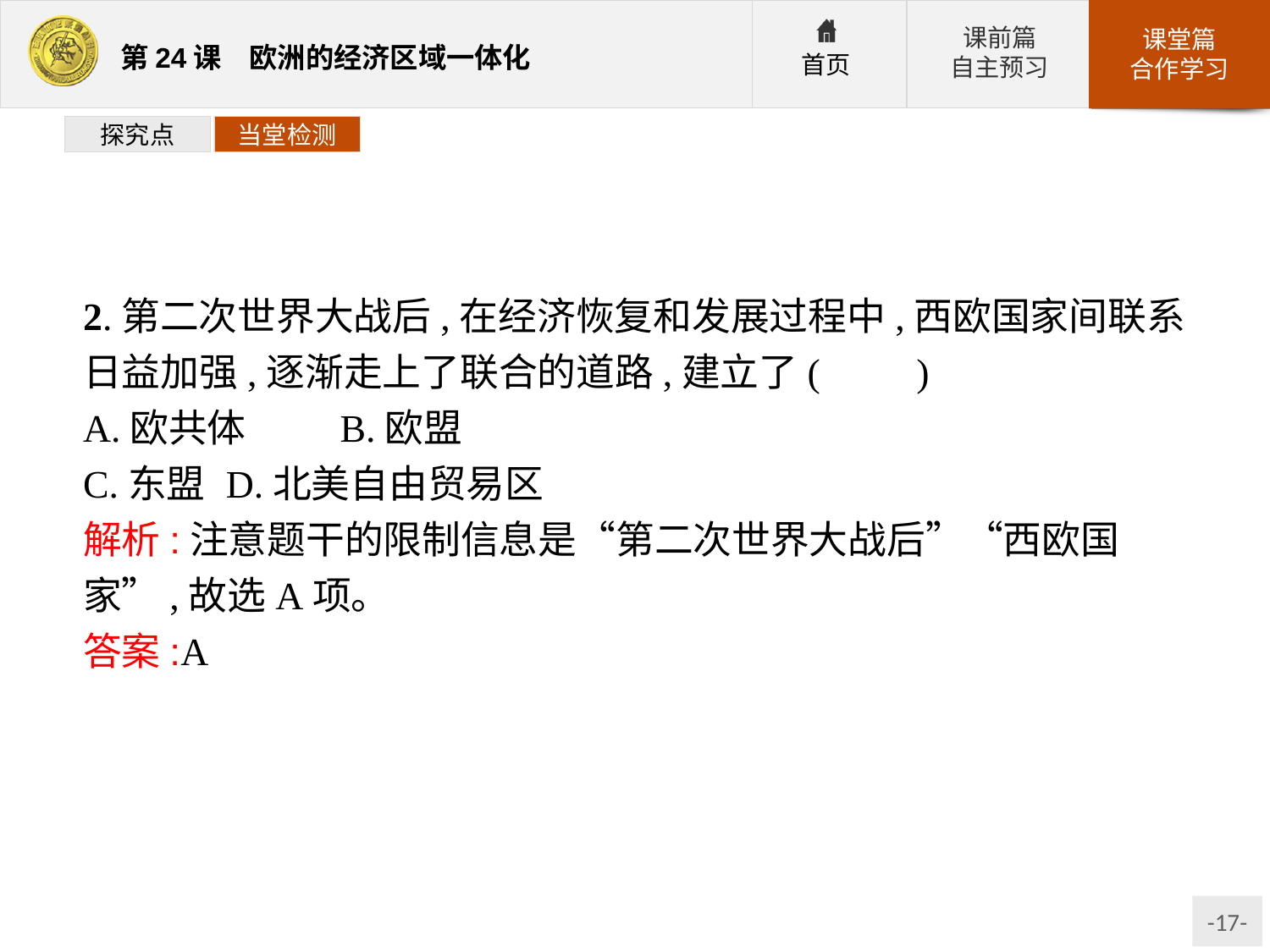

探究点
当堂检测
2.第二次世界大战后,在经济恢复和发展过程中,西欧国家间联系日益加强,逐渐走上了联合的道路,建立了(　　)
A.欧共体	B.欧盟
C.东盟	D.北美自由贸易区
解析:注意题干的限制信息是“第二次世界大战后”“西欧国家”,故选A项。
答案:A